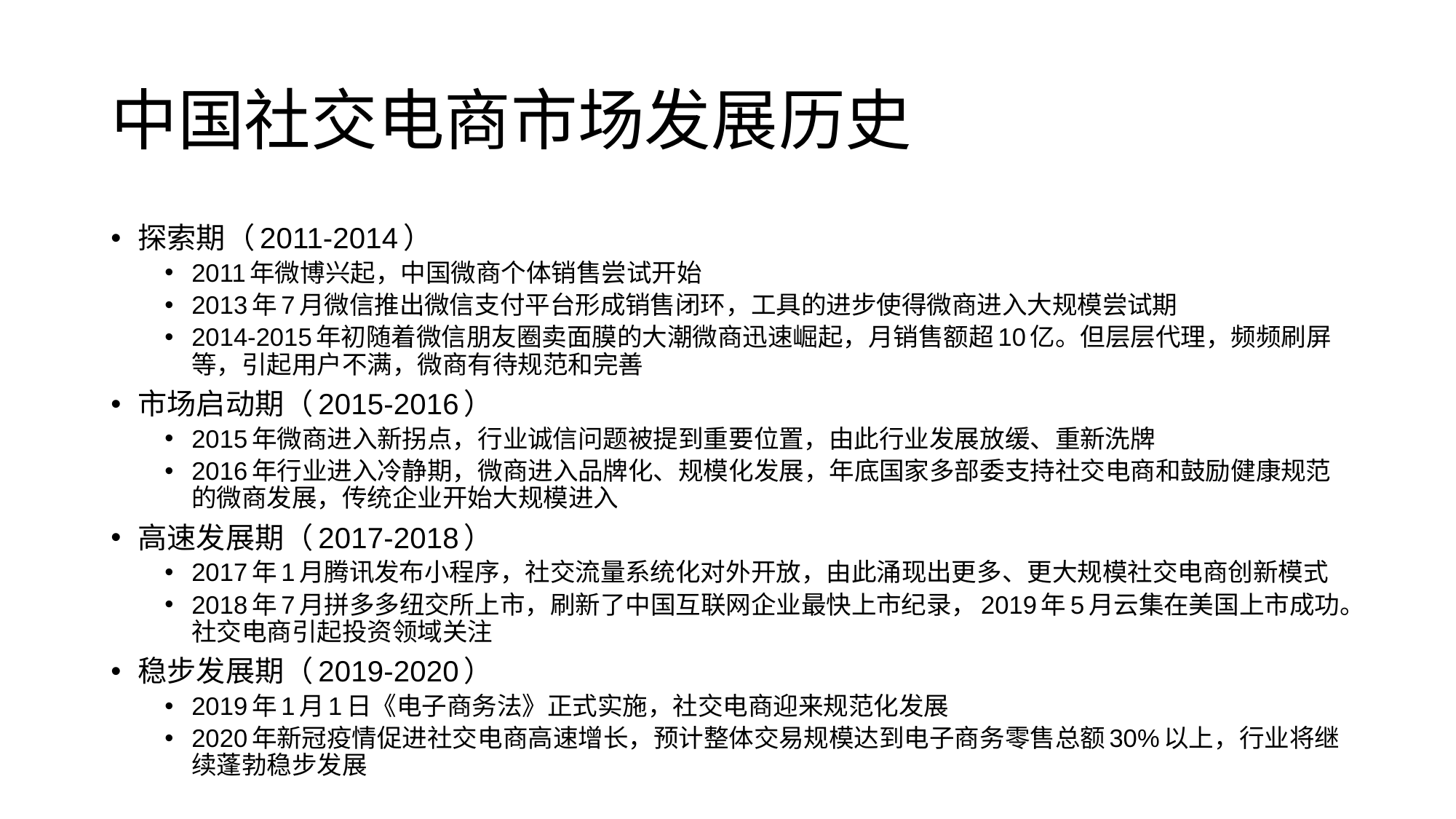

# 中国社交电商市场发展历史
探索期（2011-2014）
2011年微博兴起，中国微商个体销售尝试开始
2013年7月微信推出微信支付平台形成销售闭环，工具的进步使得微商进入大规模尝试期
2014-2015年初随着微信朋友圈卖面膜的大潮微商迅速崛起，月销售额超10亿。但层层代理，频频刷屏等，引起用户不满，微商有待规范和完善
市场启动期（2015-2016）
2015年微商进入新拐点，行业诚信问题被提到重要位置，由此行业发展放缓、重新洗牌
2016年行业进入冷静期，微商进入品牌化、规模化发展，年底国家多部委支持社交电商和鼓励健康规范的微商发展，传统企业开始大规模进入
高速发展期（2017-2018）
2017年1月腾讯发布小程序，社交流量系统化对外开放，由此涌现出更多、更大规模社交电商创新模式
2018年7月拼多多纽交所上市，刷新了中国互联网企业最快上市纪录，2019年5月云集在美国上市成功。社交电商引起投资领域关注
稳步发展期（2019-2020）
2019年1月1日《电子商务法》正式实施，社交电商迎来规范化发展
2020年新冠疫情促进社交电商高速增长，预计整体交易规模达到电子商务零售总额30%以上，行业将继续蓬勃稳步发展